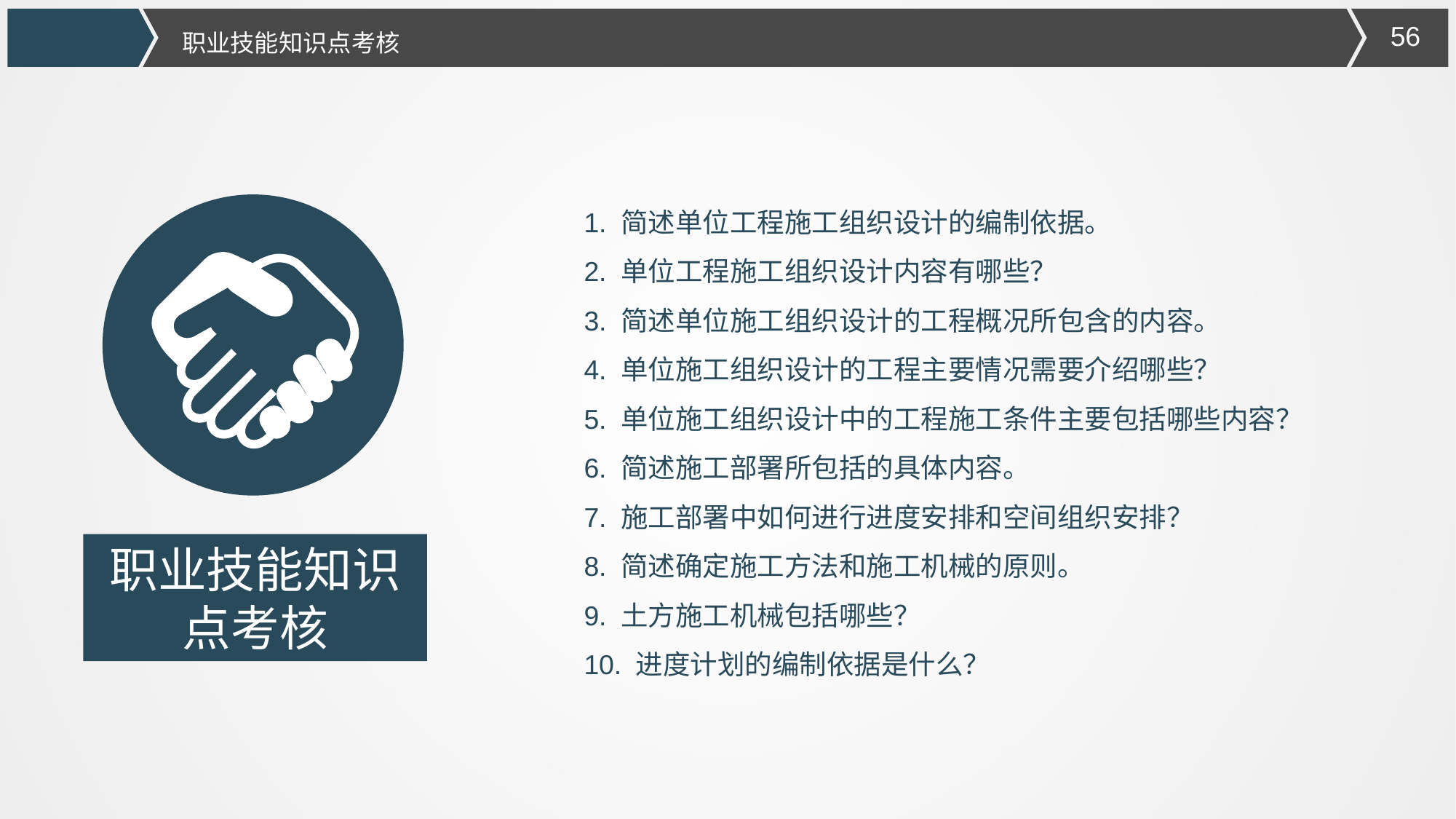

职业技能知识点考核
1. 简述单位工程施工组织设计的编制依据。
2. 单位工程施工组织设计内容有哪些？
3. 简述单位施工组织设计的工程概况所包含的内容。
4. 单位施工组织设计的工程主要情况需要介绍哪些？
5. 单位施工组织设计中的工程施工条件主要包括哪些内容？
6. 简述施工部署所包括的具体内容。
7. 施工部署中如何进行进度安排和空间组织安排？
8. 简述确定施工方法和施工机械的原则。
9. 土方施工机械包括哪些？
10. 进度计划的编制依据是什么？

职业技能知识点考核